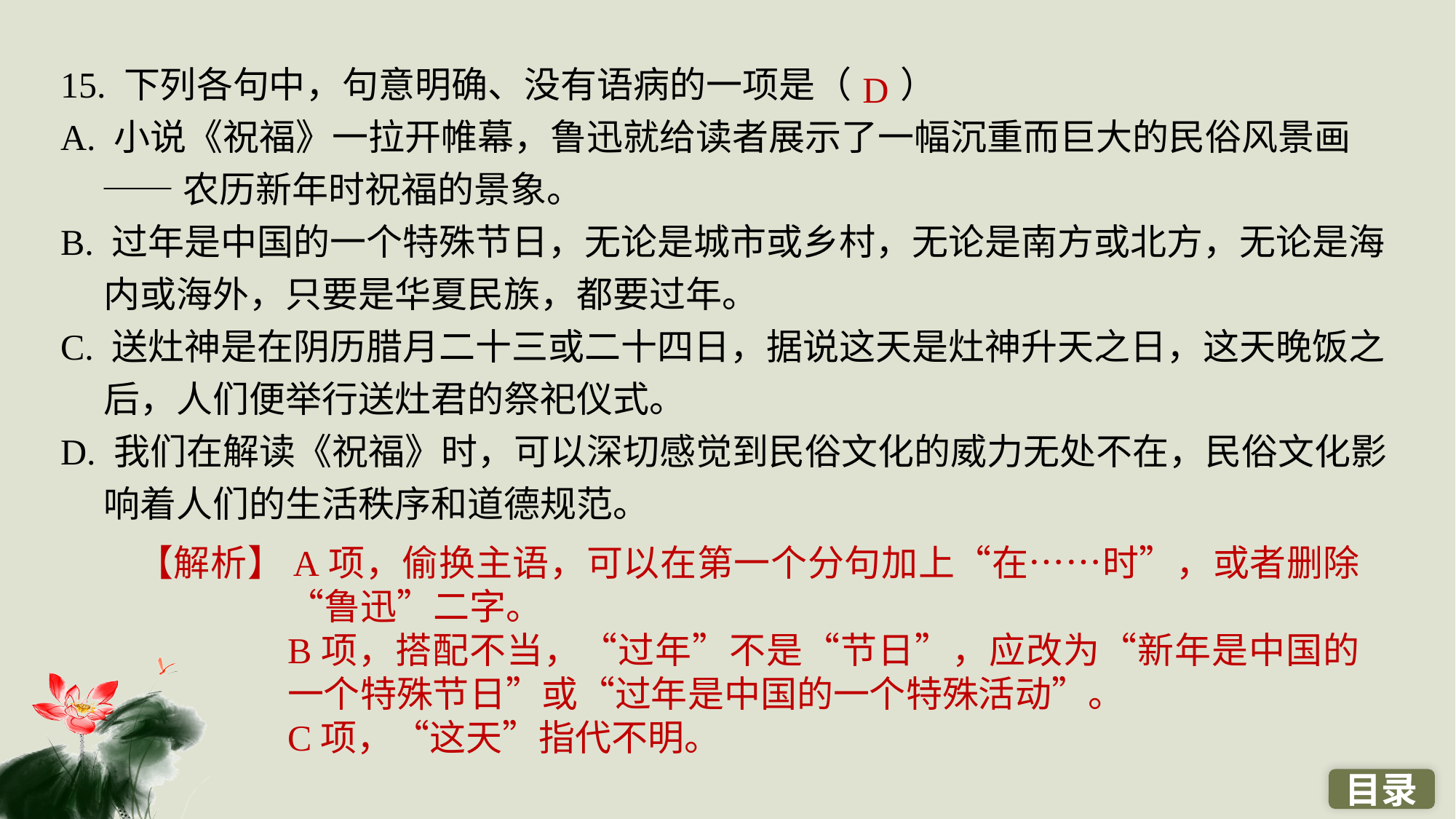

15. 下列各句中，句意明确、没有语病的一项是（      ）
A. 小说《祝福》一拉开帷幕，鲁迅就给读者展示了一幅沉重而巨大的民俗风景画
     ——农历新年时祝福的景象。
B. 过年是中国的一个特殊节日，无论是城市或乡村，无论是南方或北方，无论是海内或海外，只要是华夏民族，都要过年。
C. 送灶神是在阴历腊月二十三或二十四日，据说这天是灶神升天之日，这天晚饭之后，人们便举行送灶君的祭祀仪式。
D. 我们在解读《祝福》时，可以深切感觉到民俗文化的威力无处不在，民俗文化影响着人们的生活秩序和道德规范。
D
【解析】A项，偷换主语，可以在第一个分句加上“在……时”，或者删除“鲁迅”二字。
B项，搭配不当，“过年”不是“节日”，应改为“新年是中国的一个特殊节日”或“过年是中国的一个特殊活动”。
C项，“这天”指代不明。